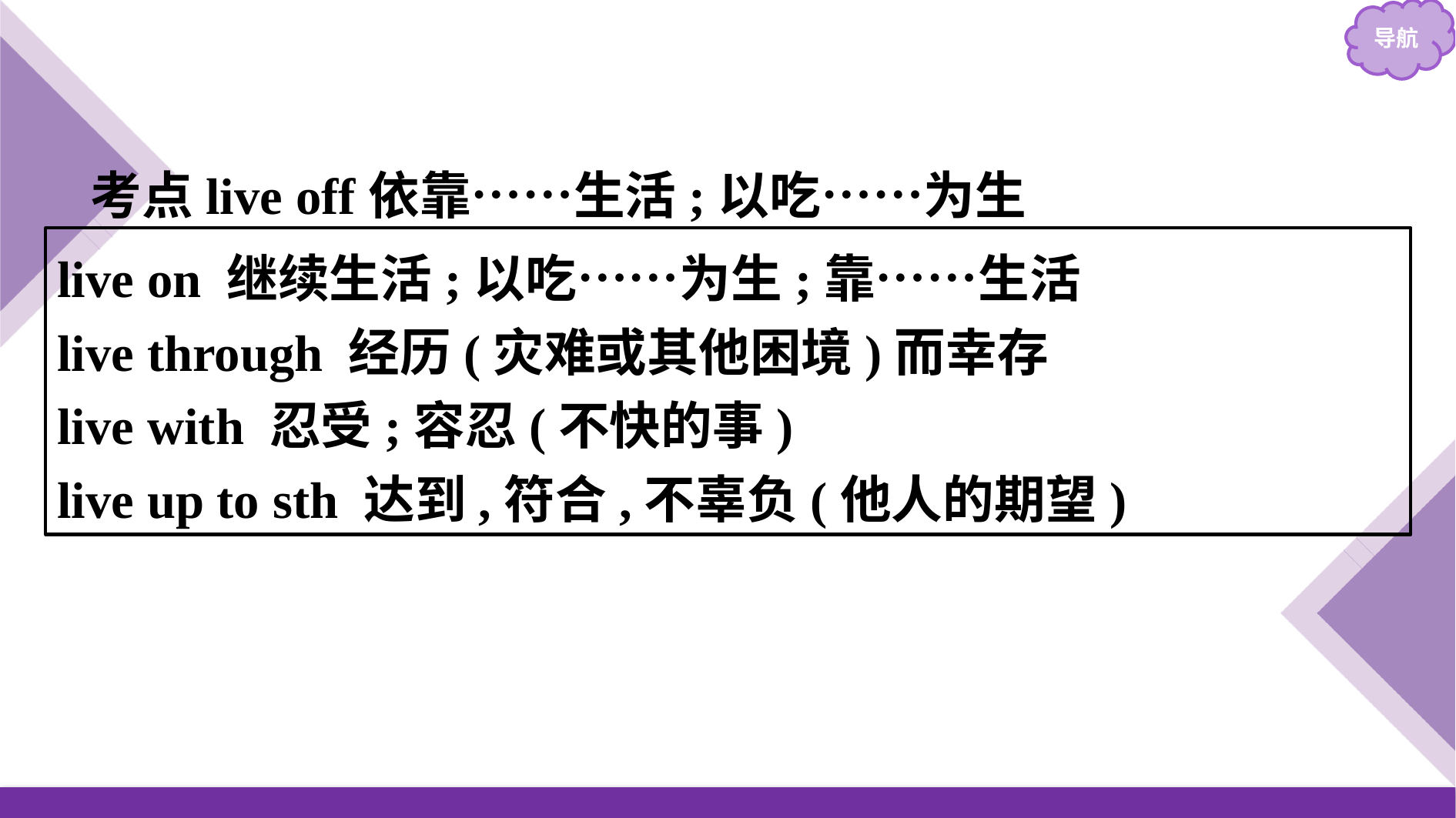

考点live off依靠……生活;以吃……为生
live on 继续生活;以吃……为生;靠……生活
live through 经历(灾难或其他困境)而幸存
live with 忍受;容忍(不快的事)
live up to sth 达到,符合,不辜负(他人的期望)